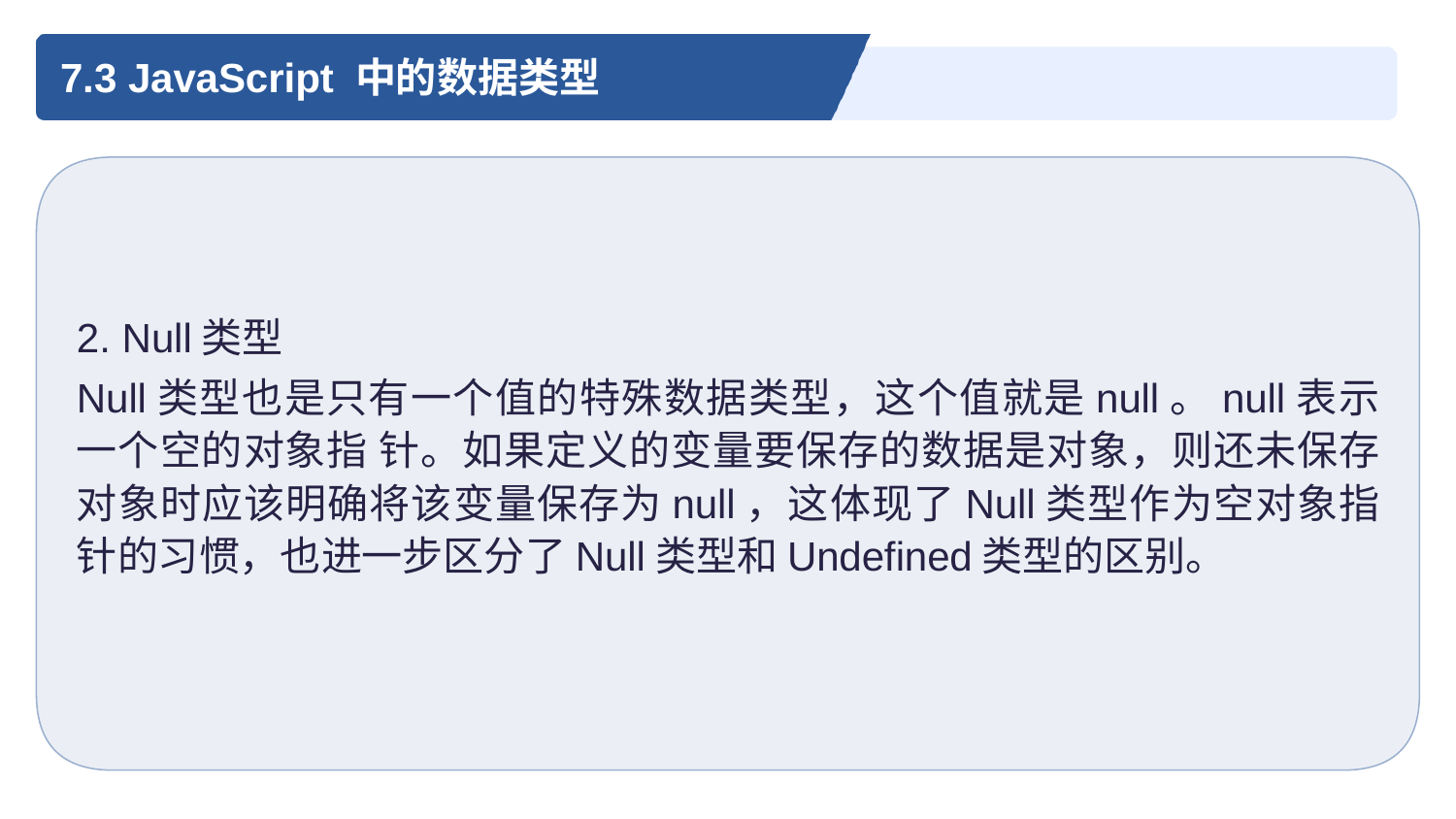

7.3 JavaScript 中的数据类型

2. Null类型
Null类型也是只有一个值的特殊数据类型，这个值就是null。null表示一个空的对象指 针。如果定义的变量要保存的数据是对象，则还未保存对象时应该明确将该变量保存为null，这体现了Null类型作为空对象指针的习惯，也进一步区分了Null类型和Undefined类型的区别。